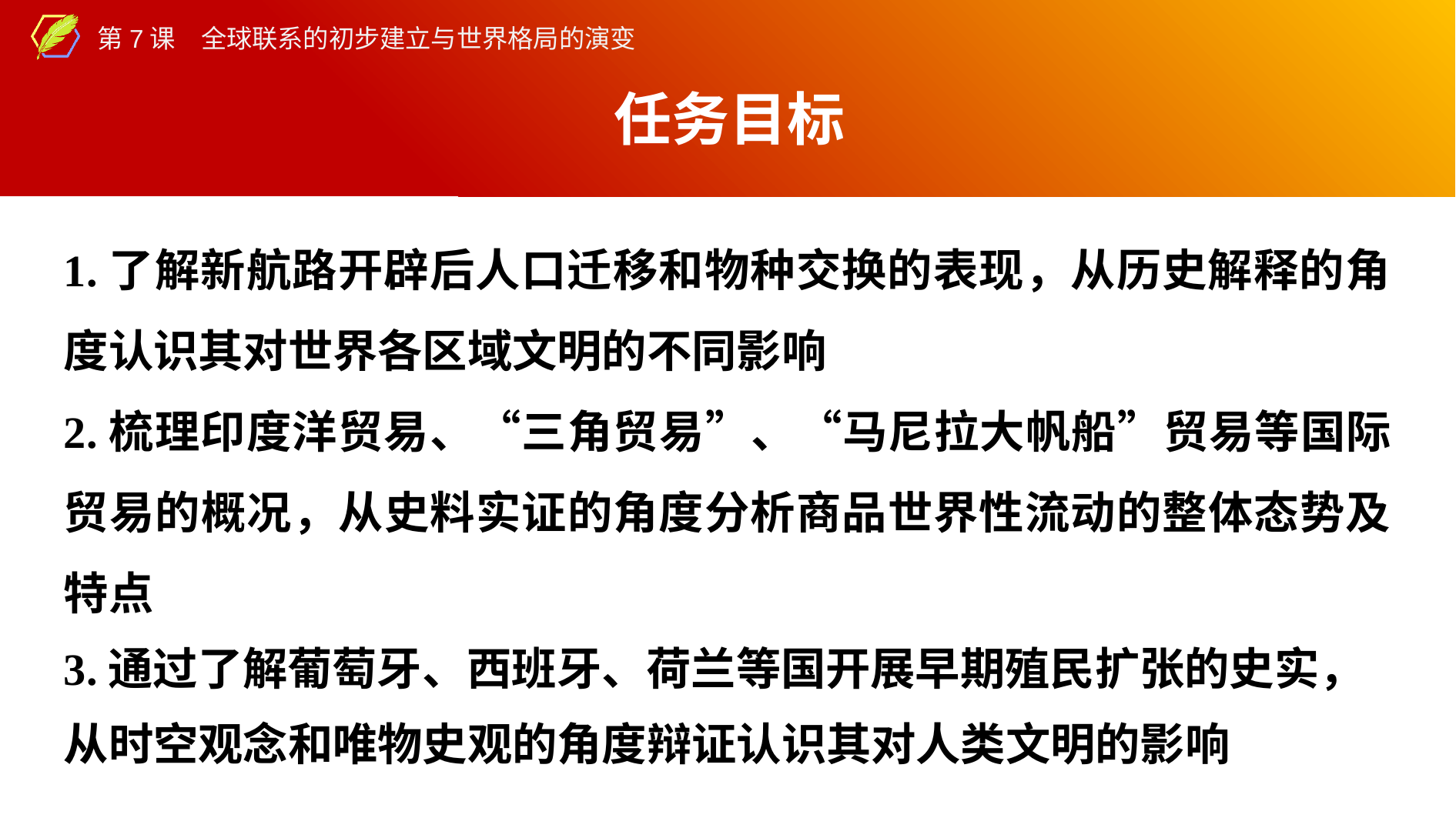

任务目标
1.了解新航路开辟后人口迁移和物种交换的表现，从历史解释的角度认识其对世界各区域文明的不同影响
2.梳理印度洋贸易、“三角贸易”、“马尼拉大帆船”贸易等国际贸易的概况，从史料实证的角度分析商品世界性流动的整体态势及特点
3.通过了解葡萄牙、西班牙、荷兰等国开展早期殖民扩张的史实，从时空观念和唯物史观的角度辩证认识其对人类文明的影响